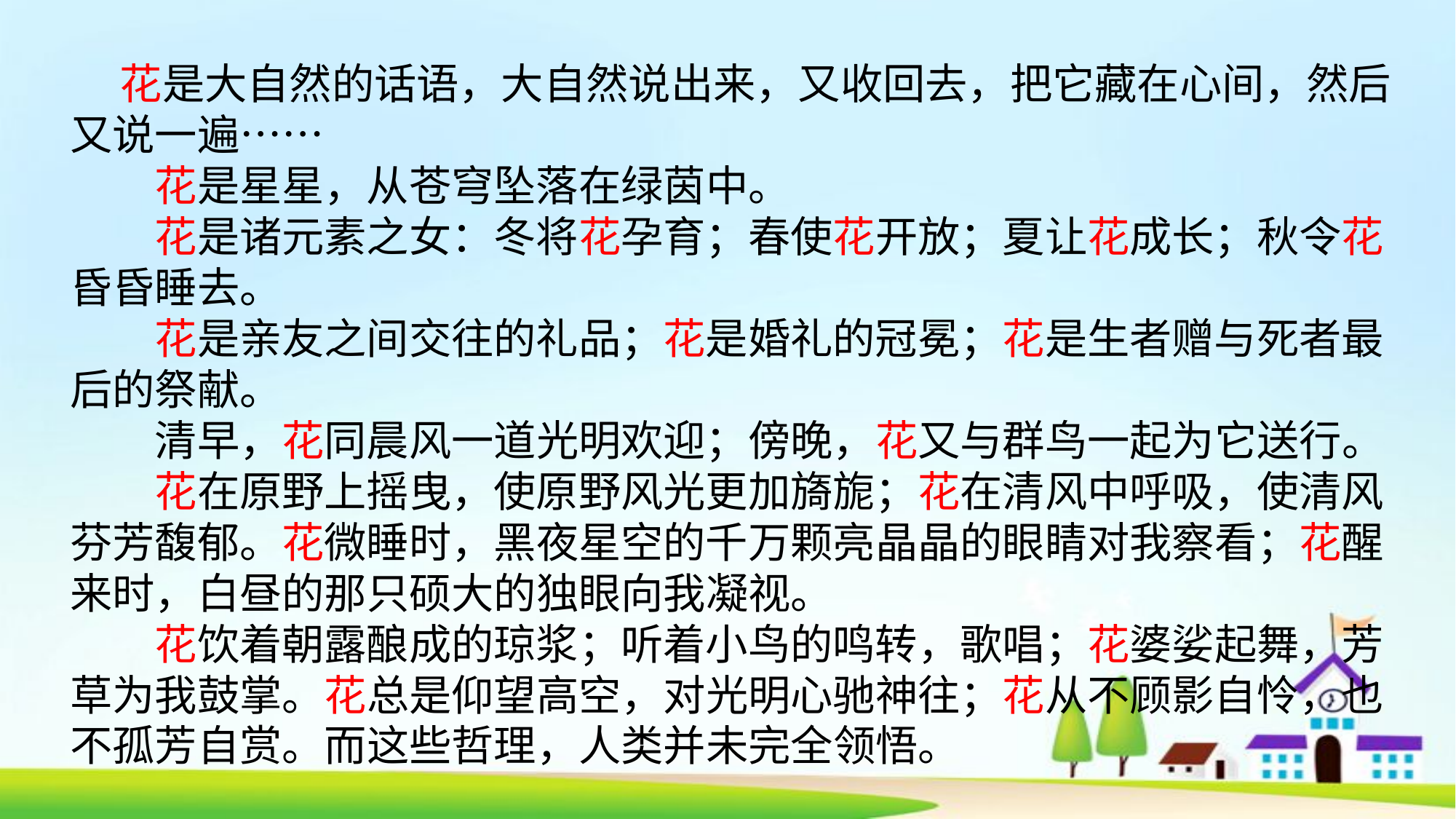

花是大自然的话语，大自然说出来，又收回去，把它藏在心间，然后又说一遍……
　　花是星星，从苍穹坠落在绿茵中。
　　花是诸元素之女：冬将花孕育；春使花开放；夏让花成长；秋令花昏昏睡去。
　　花是亲友之间交往的礼品；花是婚礼的冠冕；花是生者赠与死者最后的祭献。
　　清早，花同晨风一道光明欢迎；傍晚，花又与群鸟一起为它送行。
　　花在原野上摇曳，使原野风光更加旖旎；花在清风中呼吸，使清风芬芳馥郁。花微睡时，黑夜星空的千万颗亮晶晶的眼睛对我察看；花醒来时，白昼的那只硕大的独眼向我凝视。
　　花饮着朝露酿成的琼浆；听着小鸟的鸣转，歌唱；花婆娑起舞，芳草为我鼓掌。花总是仰望高空，对光明心驰神往；花从不顾影自怜，也不孤芳自赏。而这些哲理，人类并未完全领悟。